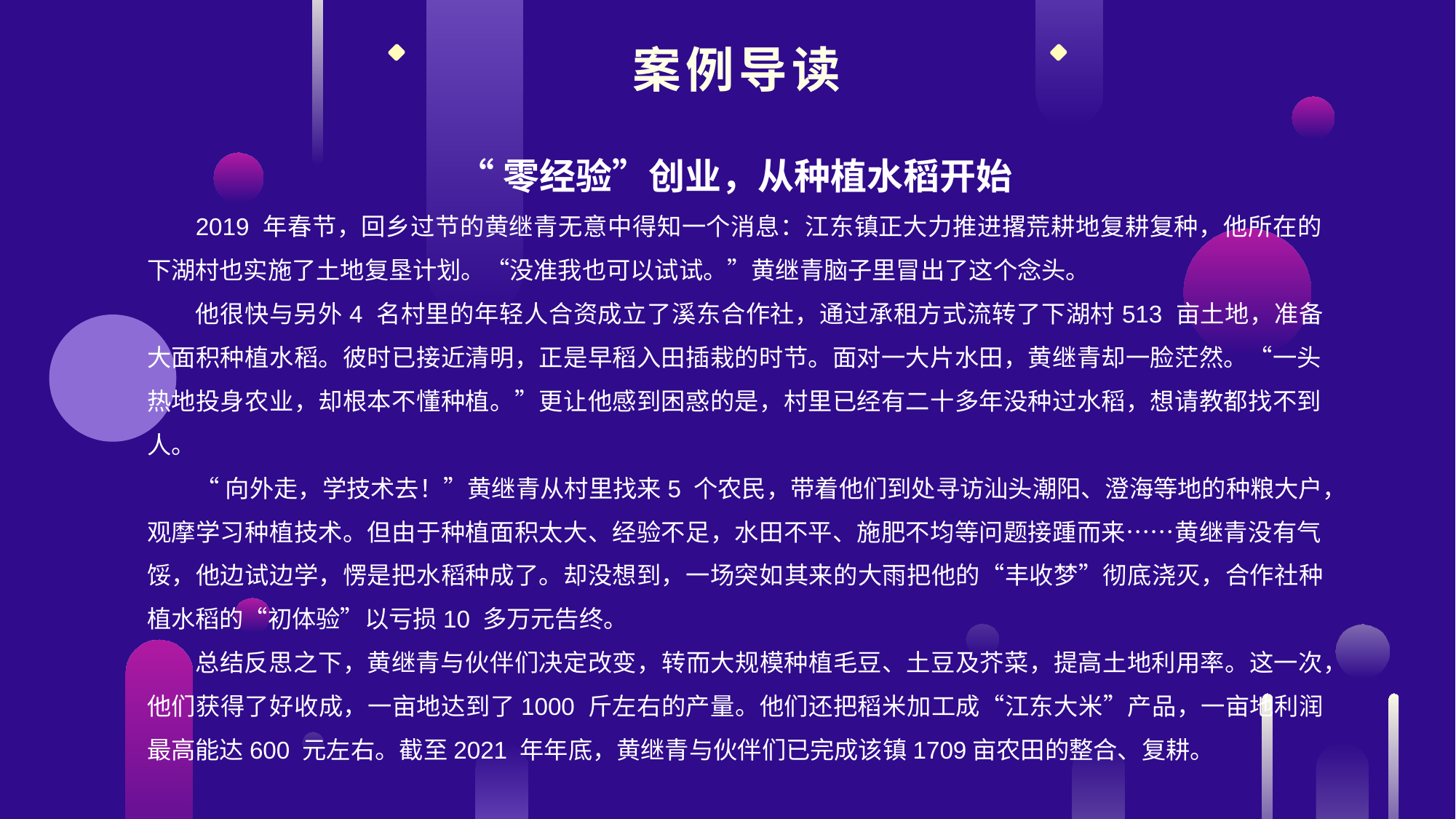

案例导读

“零经验”创业，从种植水稻开始
2019 年春节，回乡过节的黄继青无意中得知一个消息：江东镇正大力推进撂荒耕地复耕复种，他所在的下湖村也实施了土地复垦计划。“没准我也可以试试。”黄继青脑子里冒出了这个念头。
他很快与另外4 名村里的年轻人合资成立了溪东合作社，通过承租方式流转了下湖村513 亩土地，准备大面积种植水稻。彼时已接近清明，正是早稻入田插栽的时节。面对一大片水田，黄继青却一脸茫然。“一头热地投身农业，却根本不懂种植。”更让他感到困惑的是，村里已经有二十多年没种过水稻，想请教都找不到人。
“向外走，学技术去！”黄继青从村里找来5 个农民，带着他们到处寻访汕头潮阳、澄海等地的种粮大户，观摩学习种植技术。但由于种植面积太大、经验不足，水田不平、施肥不均等问题接踵而来……黄继青没有气馁，他边试边学，愣是把水稻种成了。却没想到，一场突如其来的大雨把他的“丰收梦”彻底浇灭，合作社种植水稻的“初体验”以亏损10 多万元告终。
总结反思之下，黄继青与伙伴们决定改变，转而大规模种植毛豆、土豆及芥菜，提高土地利用率。这一次，他们获得了好收成，一亩地达到了1000 斤左右的产量。他们还把稻米加工成“江东大米”产品，一亩地利润最高能达600 元左右。截至2021 年年底，黄继青与伙伴们已完成该镇1709亩农田的整合、复耕。